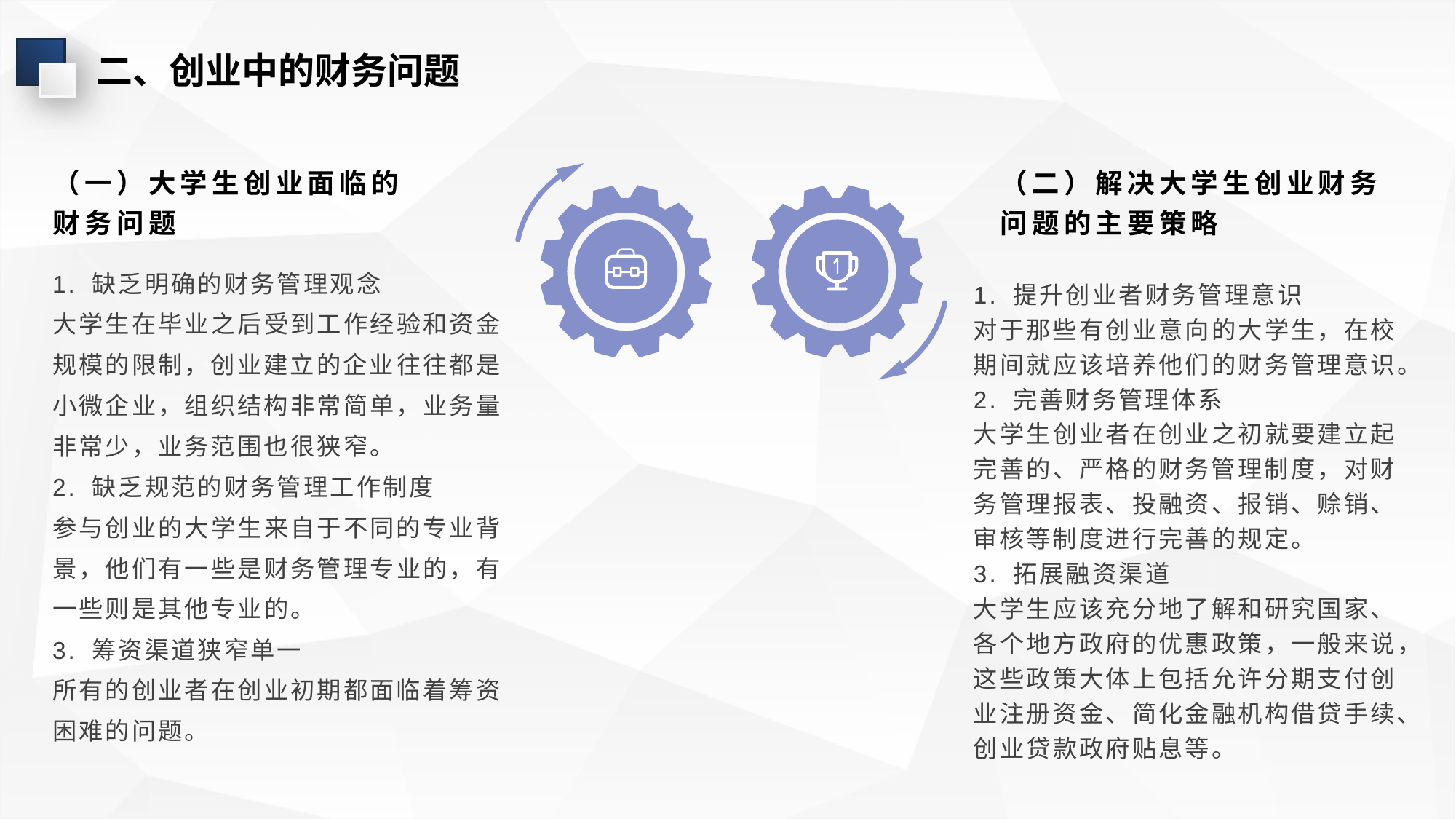

二、创业中的财务问题
（一）大学生创业面临的财务问题
（二）解决大学生创业财务问题的主要策略

1. 缺乏明确的财务管理观念
大学生在毕业之后受到工作经验和资金规模的限制，创业建立的企业往往都是小微企业，组织结构非常简单，业务量非常少，业务范围也很狭窄。
2. 缺乏规范的财务管理工作制度
参与创业的大学生来自于不同的专业背景，他们有一些是财务管理专业的，有一些则是其他专业的。
3. 筹资渠道狭窄单一
所有的创业者在创业初期都面临着筹资困难的问题。
1. 提升创业者财务管理意识
对于那些有创业意向的大学生，在校期间就应该培养他们的财务管理意识。
2. 完善财务管理体系
大学生创业者在创业之初就要建立起完善的、严格的财务管理制度，对财务管理报表、投融资、报销、赊销、审核等制度进行完善的规定。
3. 拓展融资渠道
大学生应该充分地了解和研究国家、各个地方政府的优惠政策，一般来说，这些政策大体上包括允许分期支付创业注册资金、简化金融机构借贷手续、创业贷款政府贴息等。